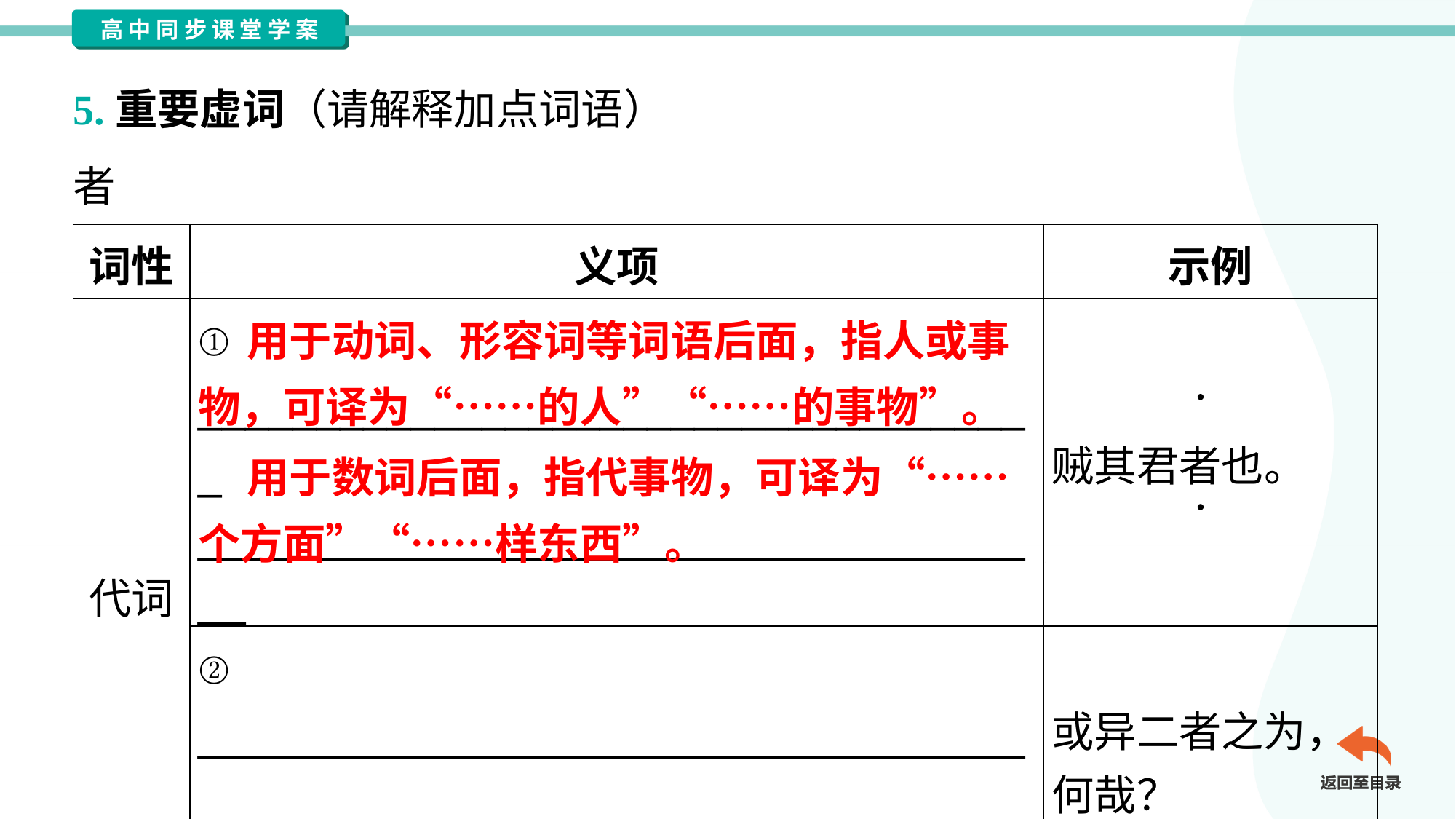

5.重要虚词（请解释加点词语）
者
| 词性 | 义项 | 示例 |
| --- | --- | --- |
| 代词 | ① \_\_\_\_\_\_\_\_\_\_\_\_\_\_\_\_\_\_\_\_\_\_\_\_\_\_\_\_\_\_\_\_\_\_\_\_ \_\_\_\_\_\_\_\_\_\_\_\_\_\_\_\_\_\_\_\_\_\_\_\_\_\_\_\_\_\_\_\_\_\_\_\_\_ | 贼其君者也。 |
|  | ② \_\_\_\_\_\_\_\_\_\_\_\_\_\_\_\_\_\_\_\_\_\_\_\_\_\_\_\_\_\_\_\_\_\_\_\_ \_\_\_\_\_\_\_\_\_\_\_\_\_\_\_\_\_\_\_\_\_\_ | 或异二者之为， 何哉？ |
    用于动词、形容词等词语后面，指人或事物，可译为“……的人”“……的事物”。

    用于数词后面，指代事物，可译为“……个方面”“……样东西”。